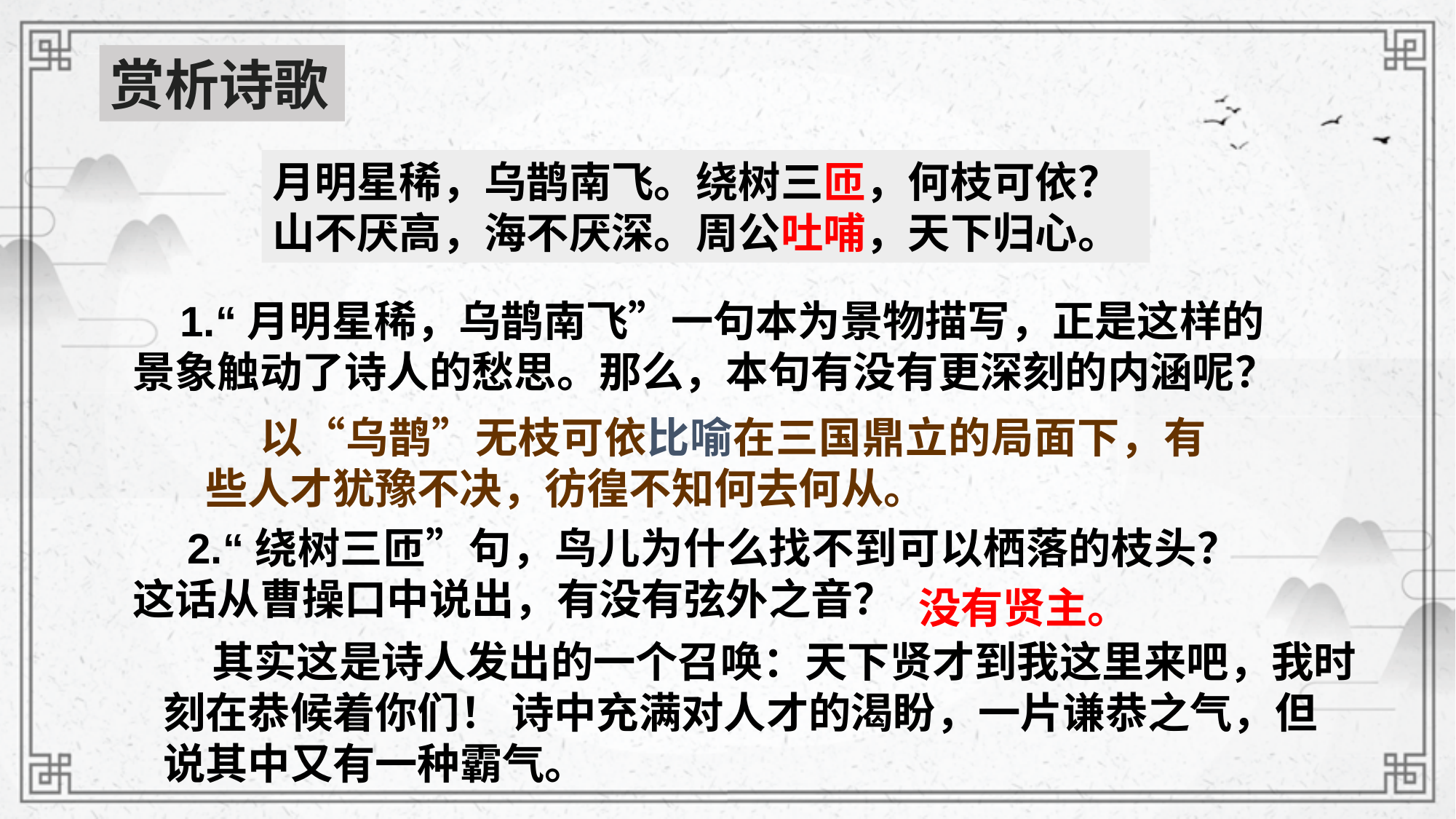

赏析诗歌
月明星稀，乌鹊南飞。绕树三匝，何枝可依？
山不厌高，海不厌深。周公吐哺，天下归心。
    1.“月明星稀，乌鹊南飞”一句本为景物描写，正是这样的景象触动了诗人的愁思。那么，本句有没有更深刻的内涵呢？
以“乌鹊”无枝可依比喻在三国鼎立的局面下，有些人才犹豫不决，彷徨不知何去何从。
2.“绕树三匝”句，鸟儿为什么找不到可以栖落的枝头？这话从曹操口中说出，有没有弦外之音？
没有贤主。
    其实这是诗人发出的一个召唤：天下贤才到我这里来吧，我时刻在恭候着你们！ 诗中充满对人才的渴盼，一片谦恭之气，但说其中又有一种霸气。